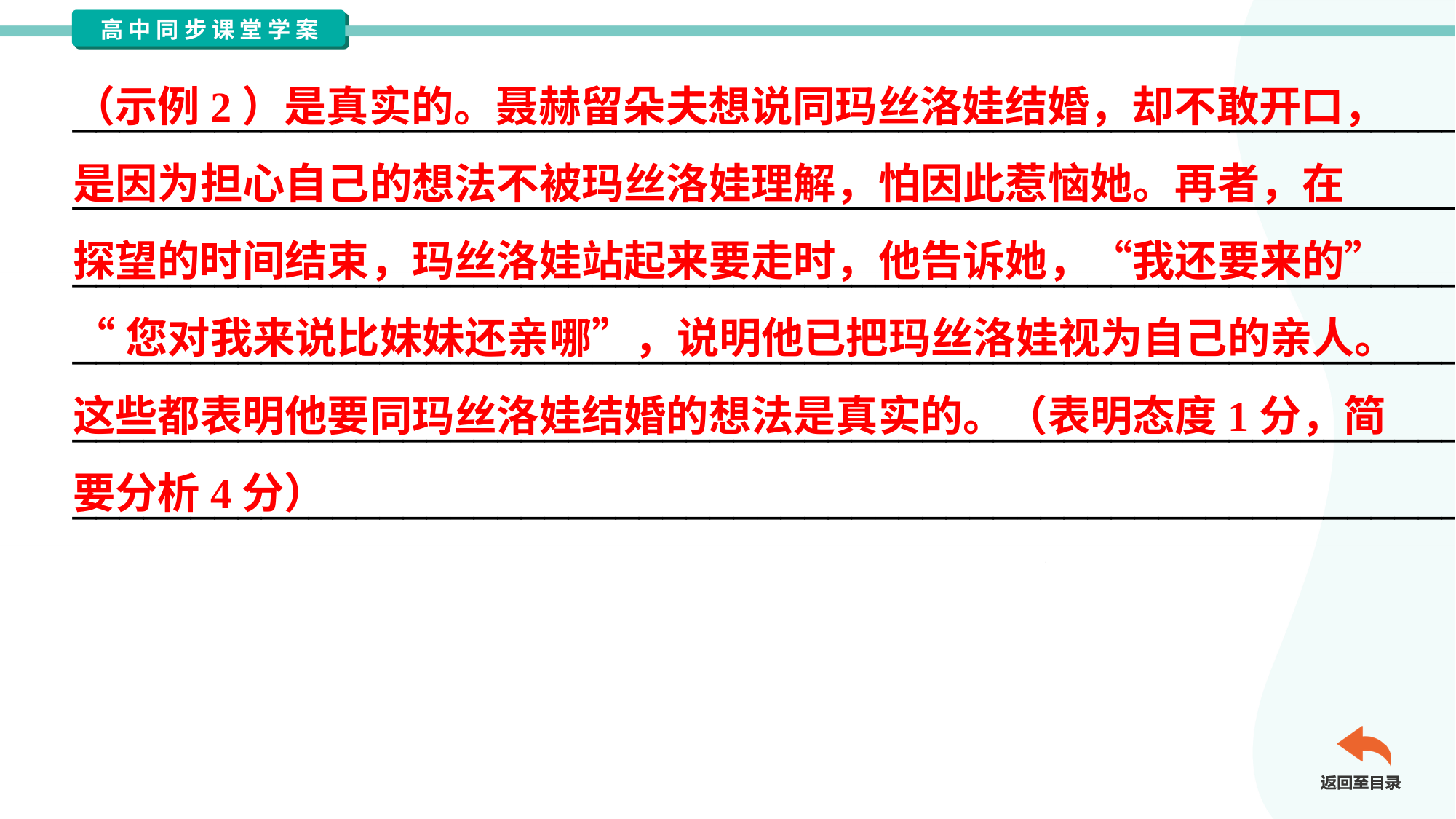

（示例2）是真实的。聂赫留朵夫想说同玛丝洛娃结婚，却不敢开口，
是因为担心自己的想法不被玛丝洛娃理解，怕因此惹恼她。再者，在
探望的时间结束，玛丝洛娃站起来要走时，他告诉她，“我还要来的”
“您对我来说比妹妹还亲哪”，说明他已把玛丝洛娃视为自己的亲人。
这些都表明他要同玛丝洛娃结婚的想法是真实的。（表明态度1分，简
要分析4分）
_____________________________________________________________
_____________________________________________________________
_____________________________________________________________
_____________________________________________________________
_____________________________________________________________
_____________________________________________________________